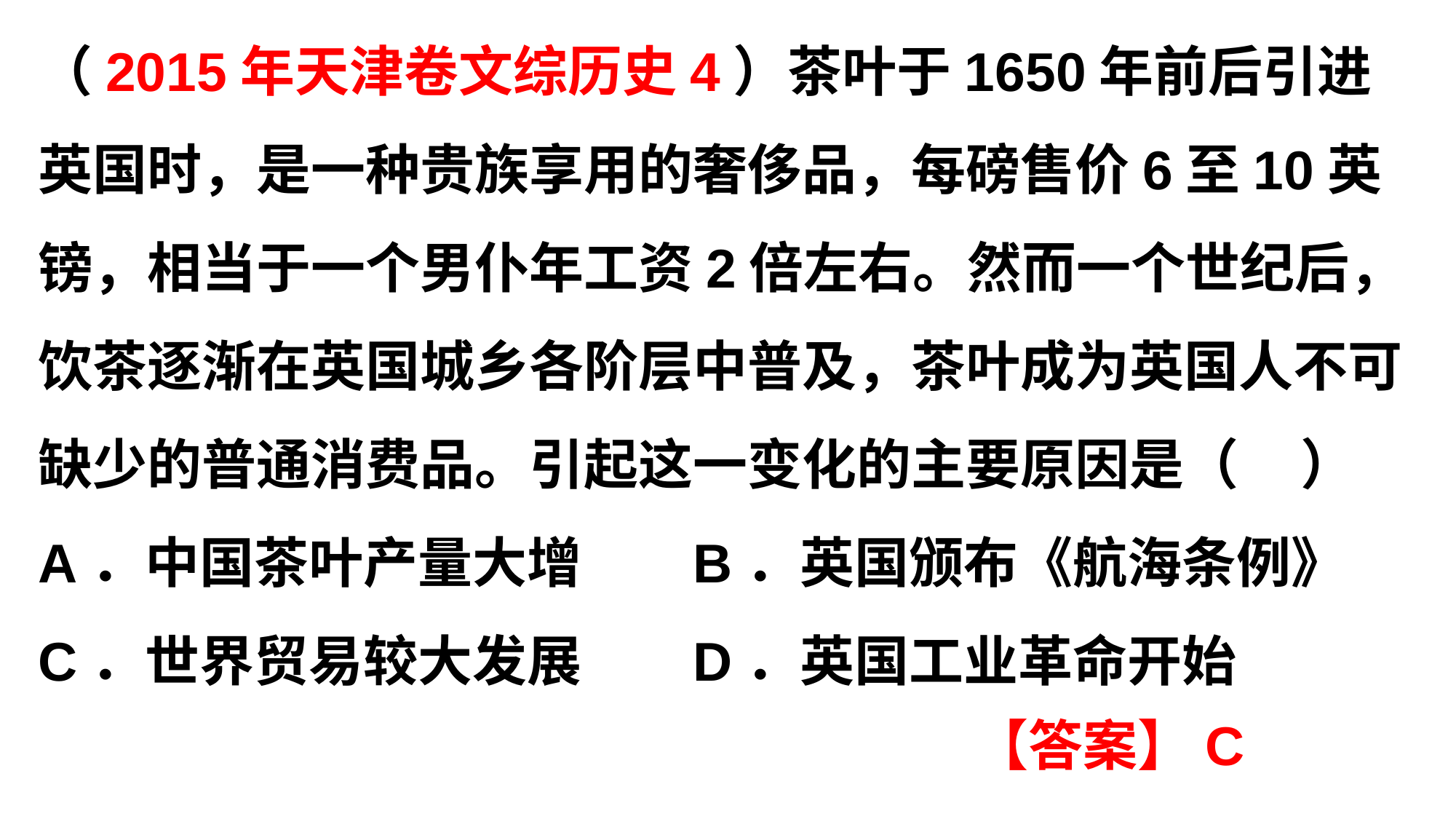

（2015年天津卷文综历史4）茶叶于1650年前后引进英国时，是一种贵族享用的奢侈品，每磅售价6至10英镑，相当于一个男仆年工资2倍左右。然而一个世纪后，饮茶逐渐在英国城乡各阶层中普及，茶叶成为英国人不可缺少的普通消费品。引起这一变化的主要原因是（     ）
A．中国茶叶产量大增   	B．英国颁布《航海条例》C．世界贸易较大发展  	D．英国工业革命开始

【答案】C